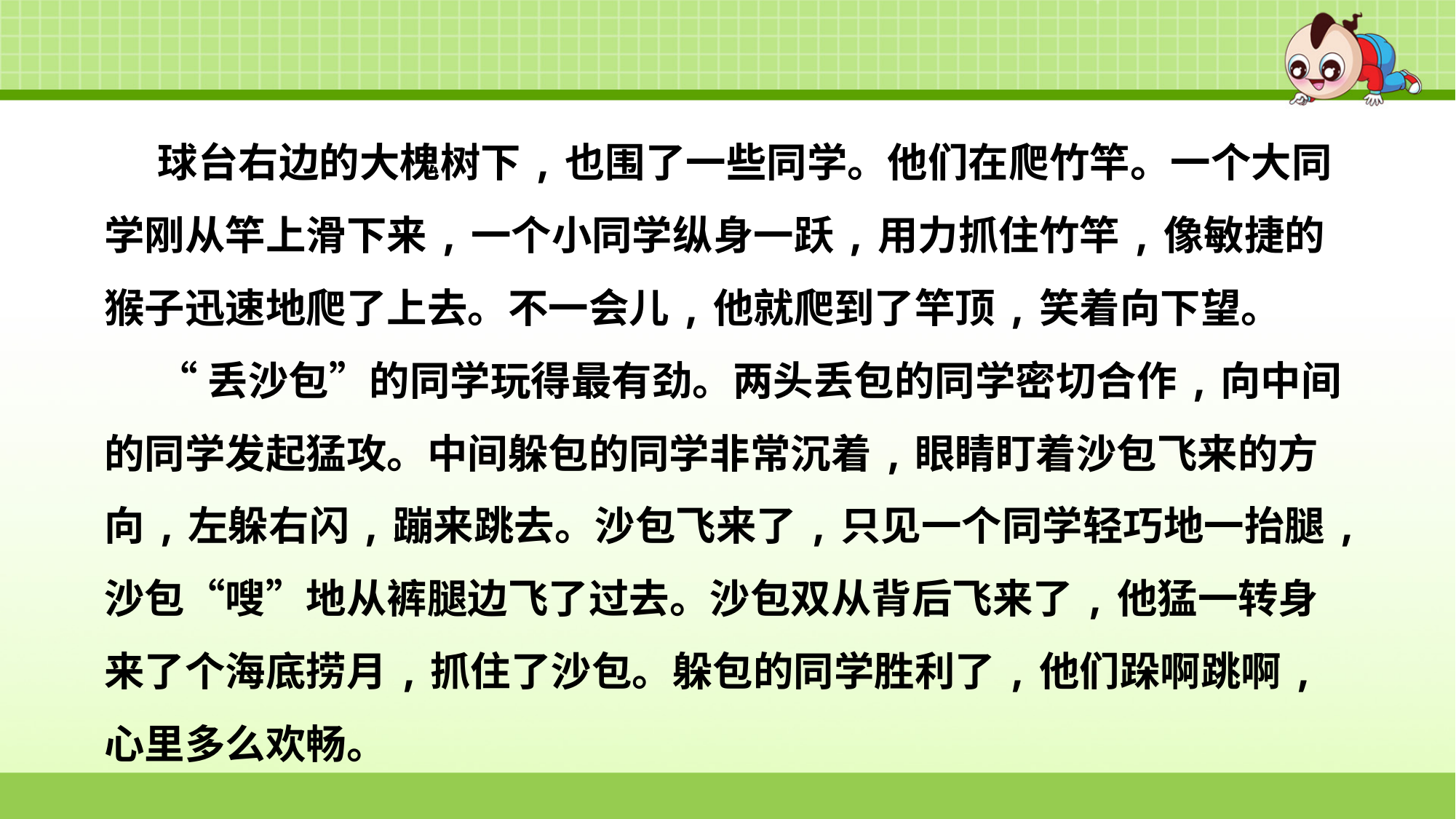

球台右边的大槐树下,也围了一些同学。他们在爬竹竿。一个大同学刚从竿上滑下来,一个小同学纵身一跃,用力抓住竹竿,像敏捷的猴子迅速地爬了上去。不一会儿,他就爬到了竿顶,笑着向下望。
“丢沙包”的同学玩得最有劲。两头丢包的同学密切合作,向中间的同学发起猛攻。中间躲包的同学非常沉着,眼睛盯着沙包飞来的方向,左躲右闪,蹦来跳去。沙包飞来了,只见一个同学轻巧地一抬腿,沙包“嗖”地从裤腿边飞了过去。沙包双从背后飞来了,他猛一转身来了个海底捞月,抓住了沙包。躲包的同学胜利了,他们跺啊跳啊,心里多么欢畅。